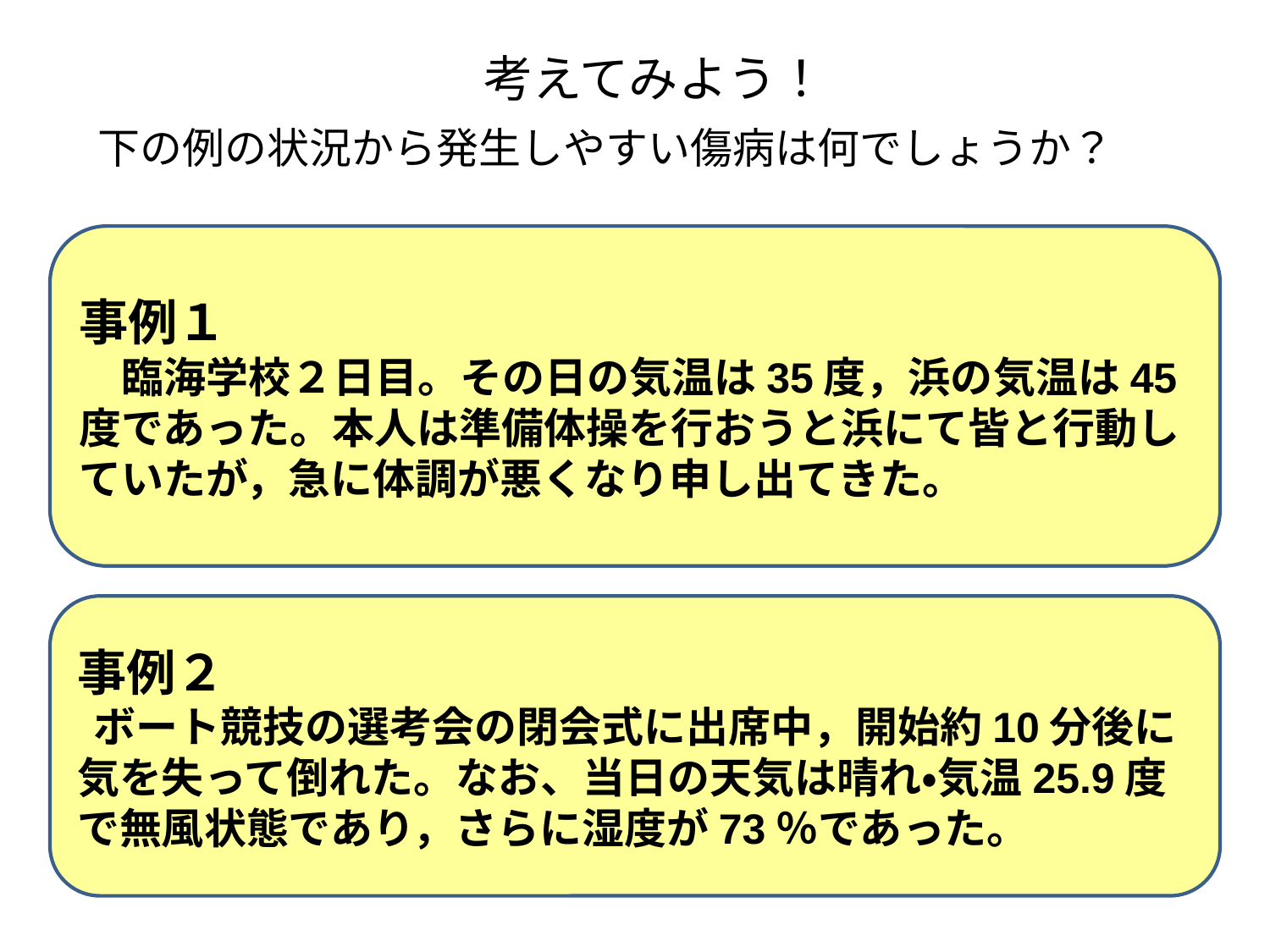

考えてみよう！
下の例の状況から発生しやすい傷病は何でしょうか？
事例１
　臨海学校２日目。その日の気温は35度，浜の気温は45度であった。本人は準備体操を行おうと浜にて皆と行動していたが，急に体調が悪くなり申し出てきた。
事例２
ボート競技の選考会の閉会式に出席中，開始約10分後に
気を失って倒れた。なお、当日の天気は晴れ・気温25.9度で無風状態であり，さらに湿度が73％であった。